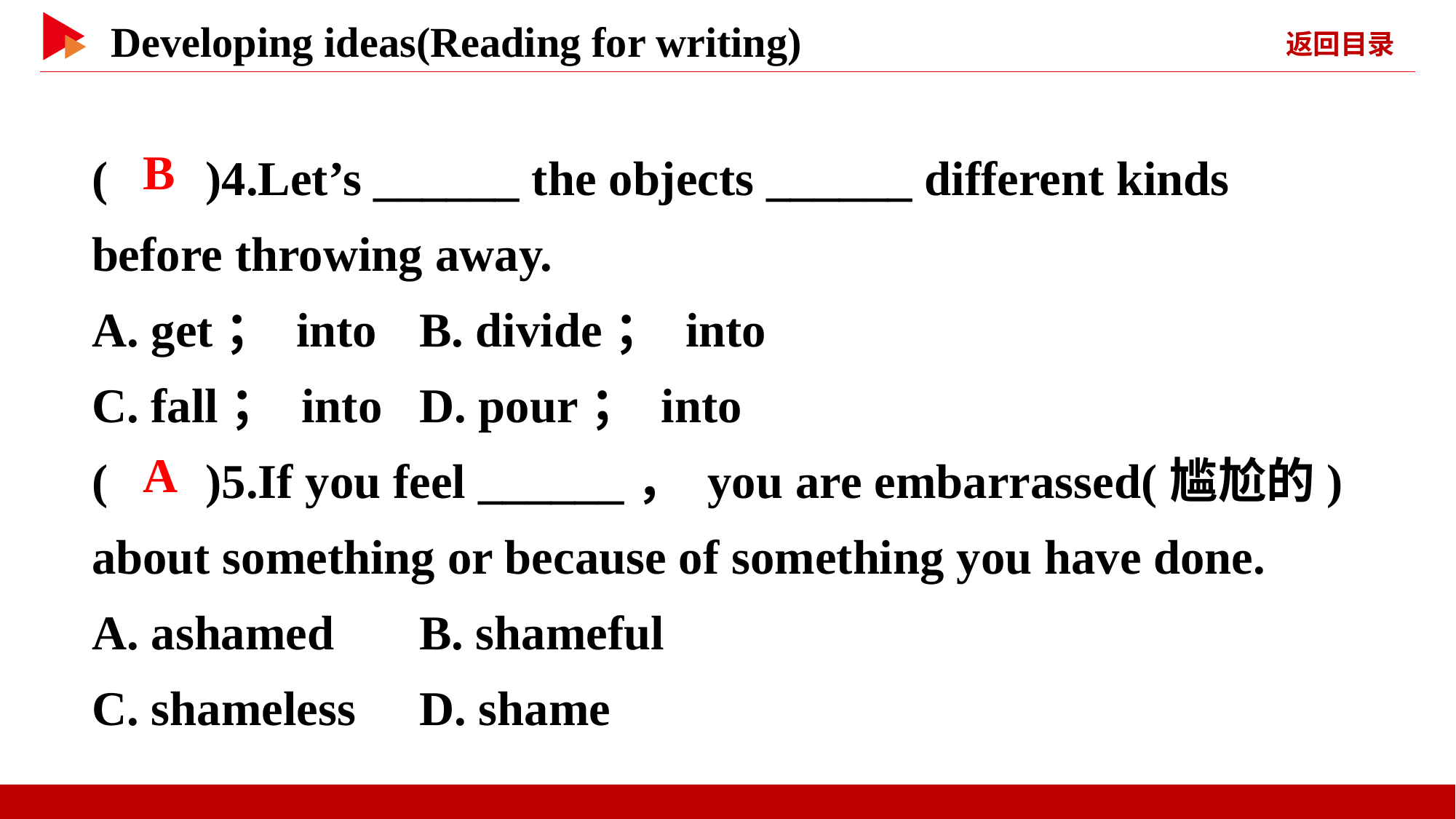

(        )4.Let’s ______ the objects ______ different kinds before throwing away.
A. get； into	B. divide； into
C. fall； into	D. pour； into
(        )5.If you feel ______， you are embarrassed(尴尬的) about something or because of something you have done.
A. ashamed	B. shameful
C. shameless	D. shame
   B
   A